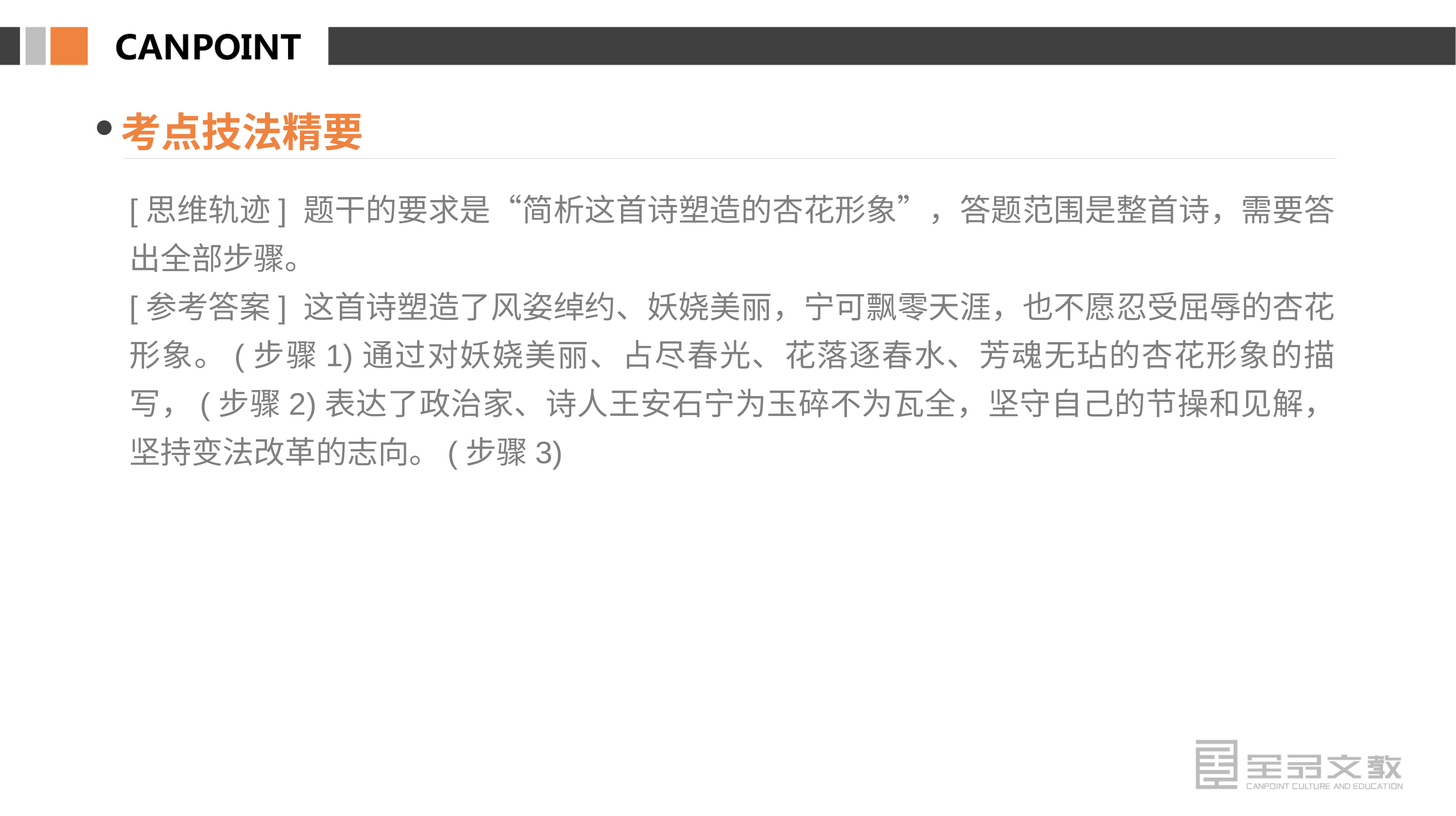

考点技法精要

[思维轨迹] 题干的要求是“简析这首诗塑造的杏花形象”，答题范围是整首诗，需要答出全部步骤。
[参考答案] 这首诗塑造了风姿绰约、妖娆美丽，宁可飘零天涯，也不愿忍受屈辱的杏花形象。(步骤1)通过对妖娆美丽、占尽春光、花落逐春水、芳魂无玷的杏花形象的描写，(步骤2)表达了政治家、诗人王安石宁为玉碎不为瓦全，坚守自己的节操和见解，坚持变法改革的志向。(步骤3)